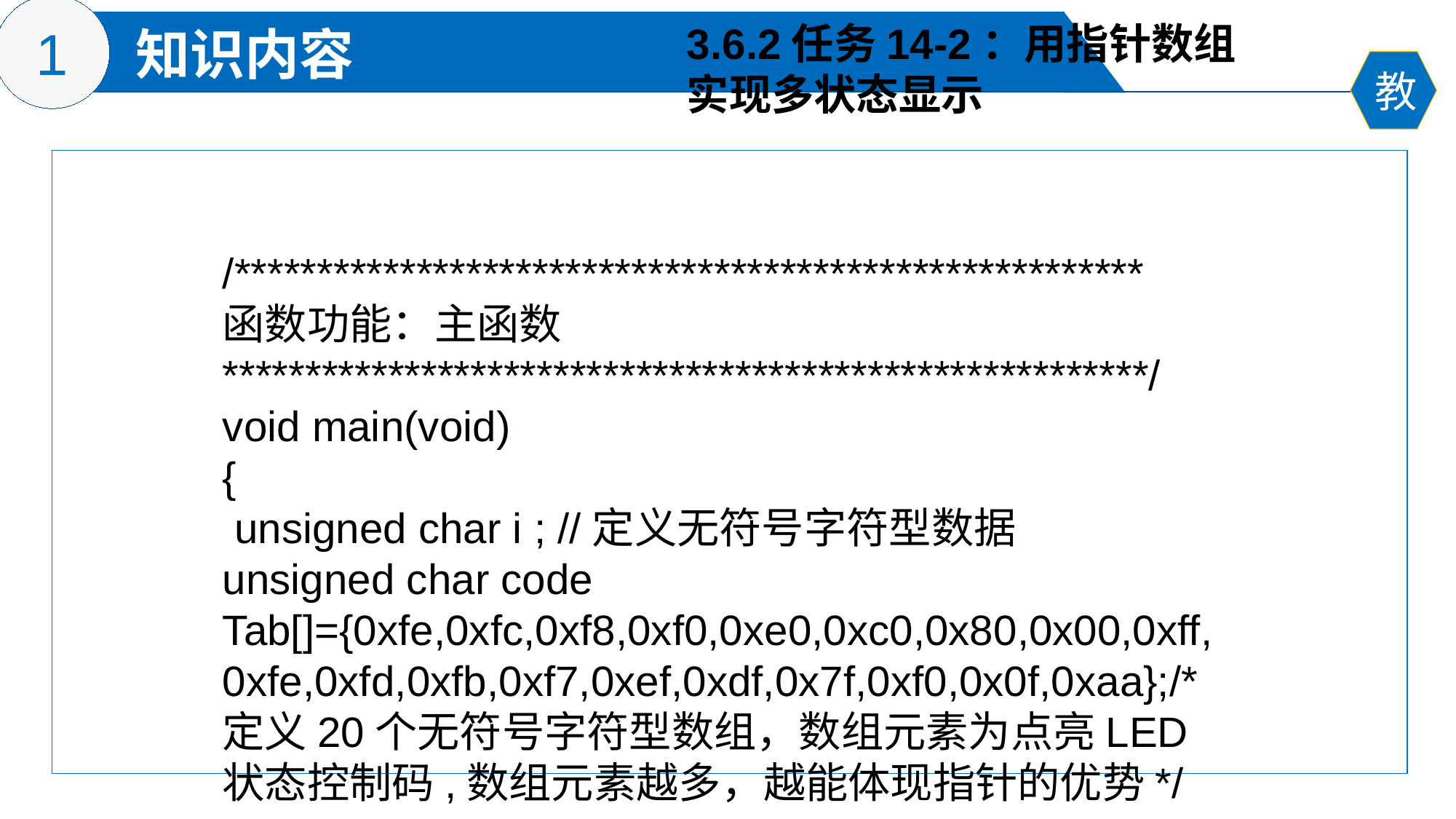

3.6.2任务14-2：用指针数组
实现多状态显示
/*******************************************************
函数功能：主函数
********************************************************/
void main(void)
{
 unsigned char i ; //定义无符号字符型数据
unsigned char code Tab[]={0xfe,0xfc,0xf8,0xf0,0xe0,0xc0,0x80,0x00,0xff,0xfe,0xfd,0xfb,0xf7,0xef,0xdf,0x7f,0xf0,0x0f,0xaa};/*定义20个无符号字符型数组，数组元素为点亮LED状态控制码,数组元素越多，越能体现指针的优势*/